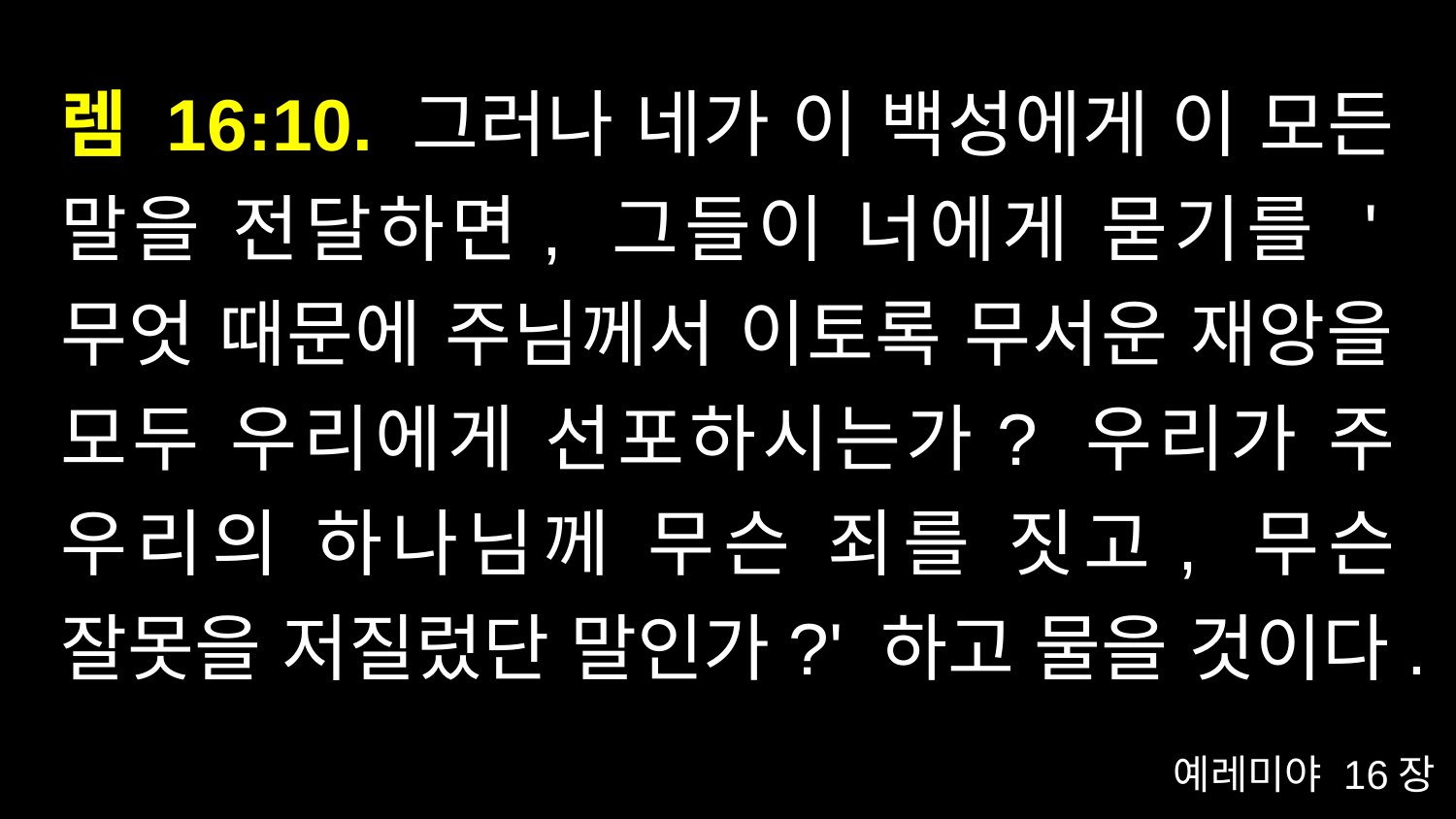

# 렘 16:10. 그러나 네가 이 백성에게 이 모든 말을 전달하면, 그들이 너에게 묻기를 '무엇 때문에 주님께서 이토록 무서운 재앙을 모두 우리에게 선포하시는가? 우리가 주 우리의 하나님께 무슨 죄를 짓고, 무슨 잘못을 저질렀단 말인가?' 하고 물을 것이다.
예레미야 16장